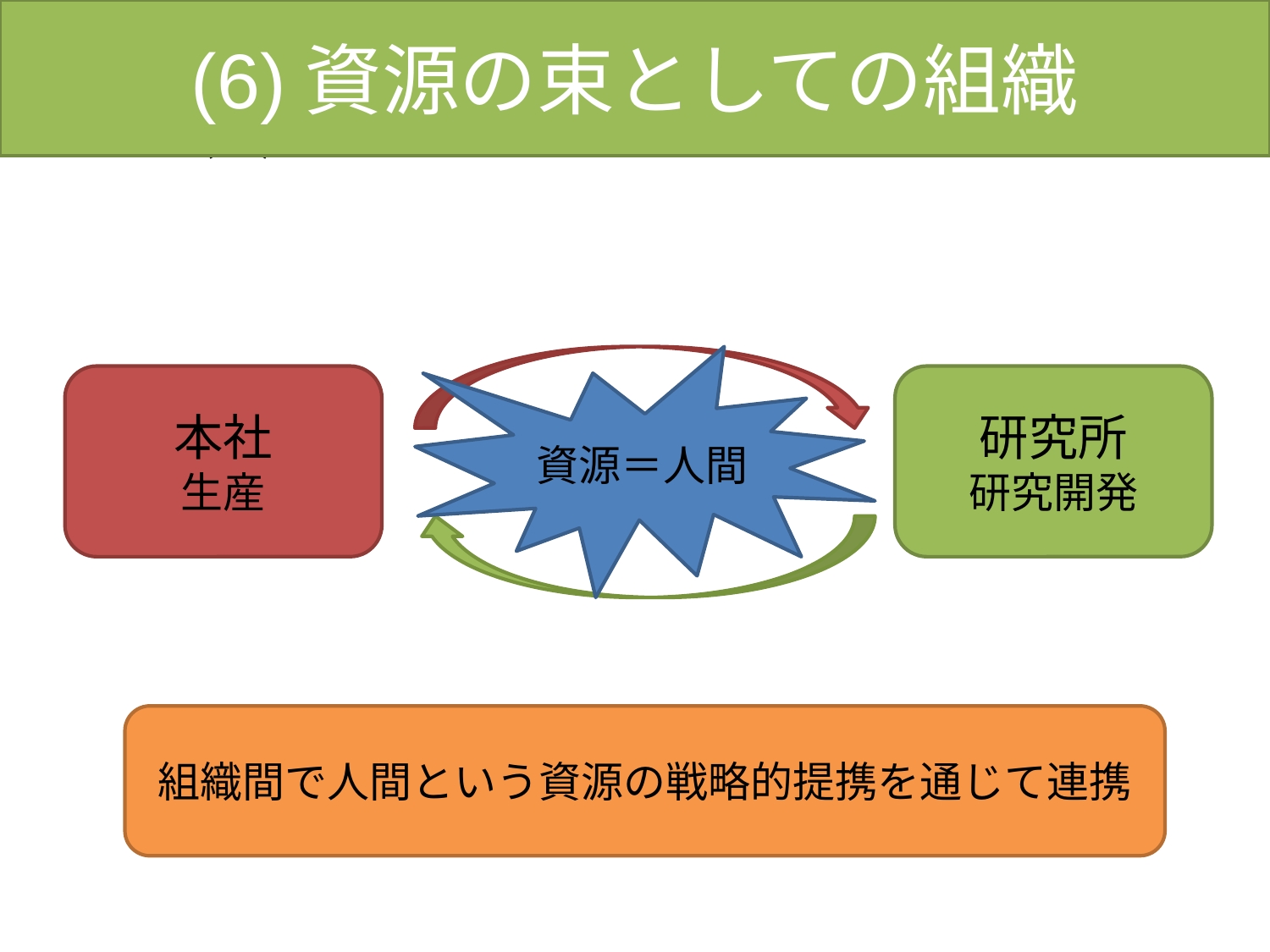

(6)資源の束としての組織
# (6)資源の束としての組織
資源＝人間

本社
生産
研究所
研究開発

組織間で人間という資源の戦略的提携を通じて連携